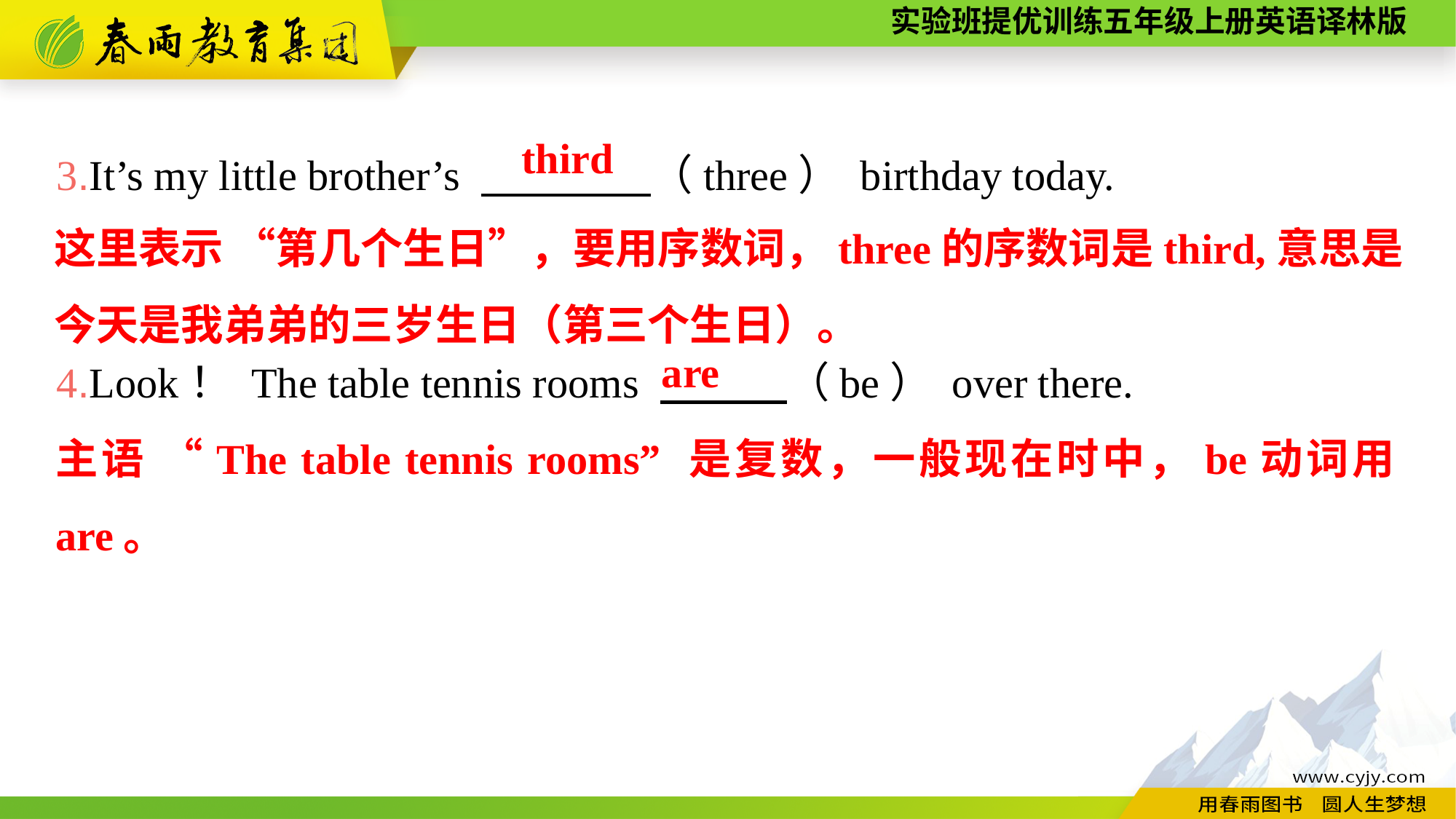

3.It’s my little brother’s 　　　　（three） birthday today.

4.Look！ The table tennis rooms 　　　（be） over there.
third
这里表示 “第几个生日”，要用序数词，three的序数词是third,意思是今天是我弟弟的三岁生日（第三个生日）。
are
主语 “The table tennis rooms” 是复数，一般现在时中，be动词用are。